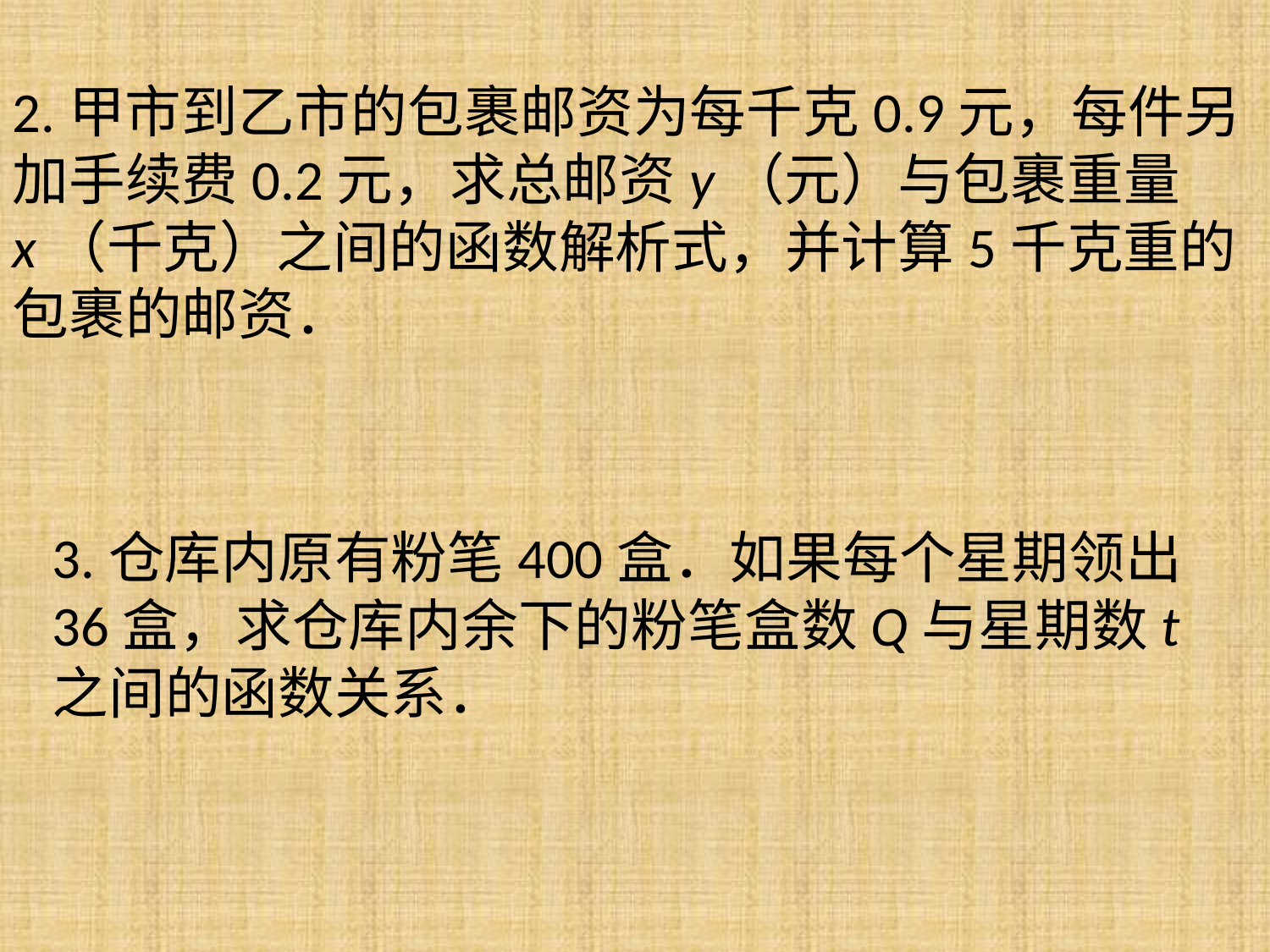

2.甲市到乙市的包裹邮资为每千克0.9元，每件另加手续费0.2元，求总邮资y（元）与包裹重量x（千克）之间的函数解析式，并计算5千克重的包裹的邮资．
3.仓库内原有粉笔400盒．如果每个星期领出36盒，求仓库内余下的粉笔盒数Q与星期数t之间的函数关系．